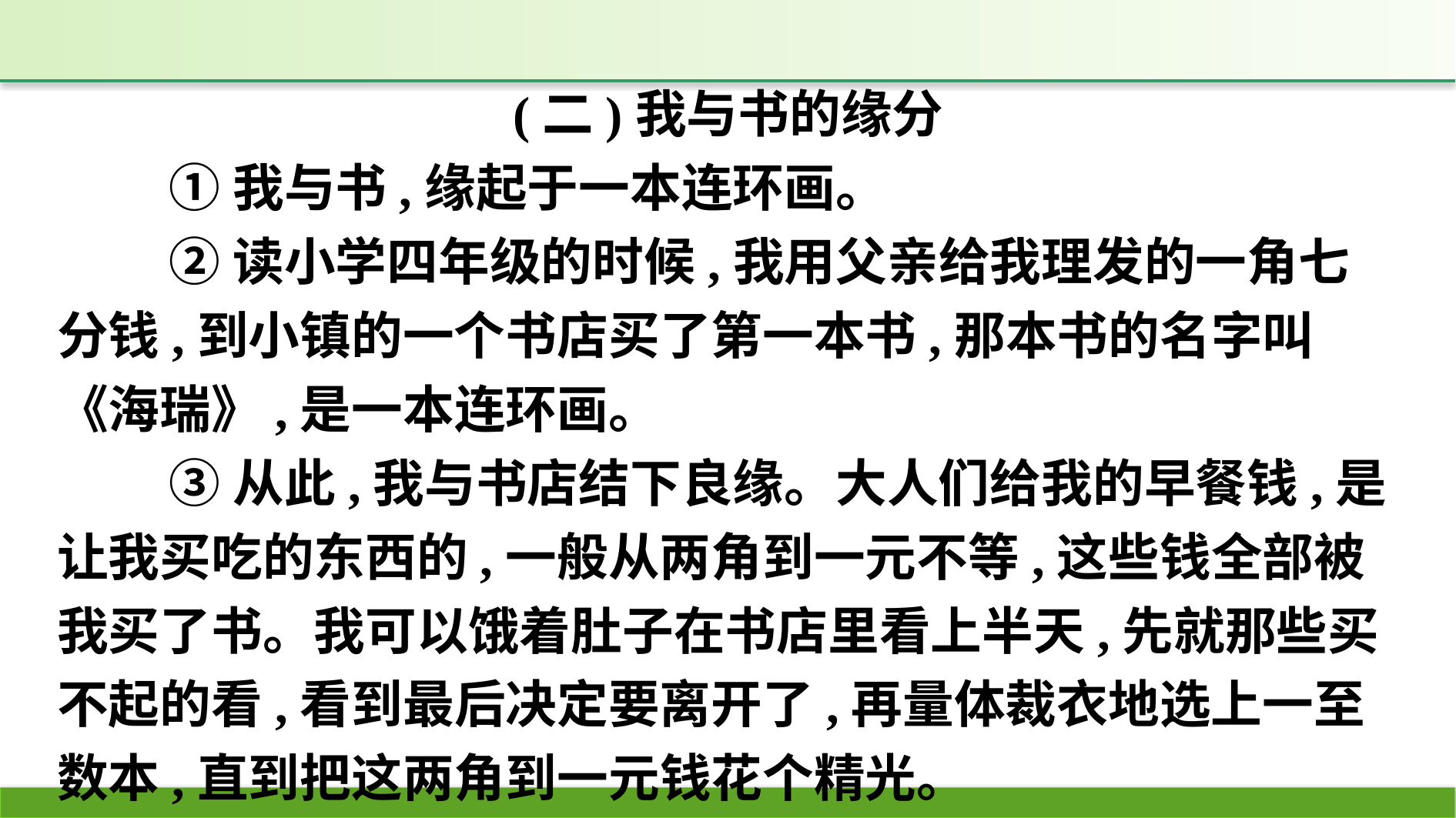

(二)我与书的缘分
①我与书,缘起于一本连环画。
②读小学四年级的时候,我用父亲给我理发的一角七分钱,到小镇的一个书店买了第一本书,那本书的名字叫《海瑞》,是一本连环画。
③从此,我与书店结下良缘。大人们给我的早餐钱,是让我买吃的东西的,一般从两角到一元不等,这些钱全部被我买了书。我可以饿着肚子在书店里看上半天,先就那些买不起的看,看到最后决定要离开了,再量体裁衣地选上一至数本,直到把这两角到一元钱花个精光。